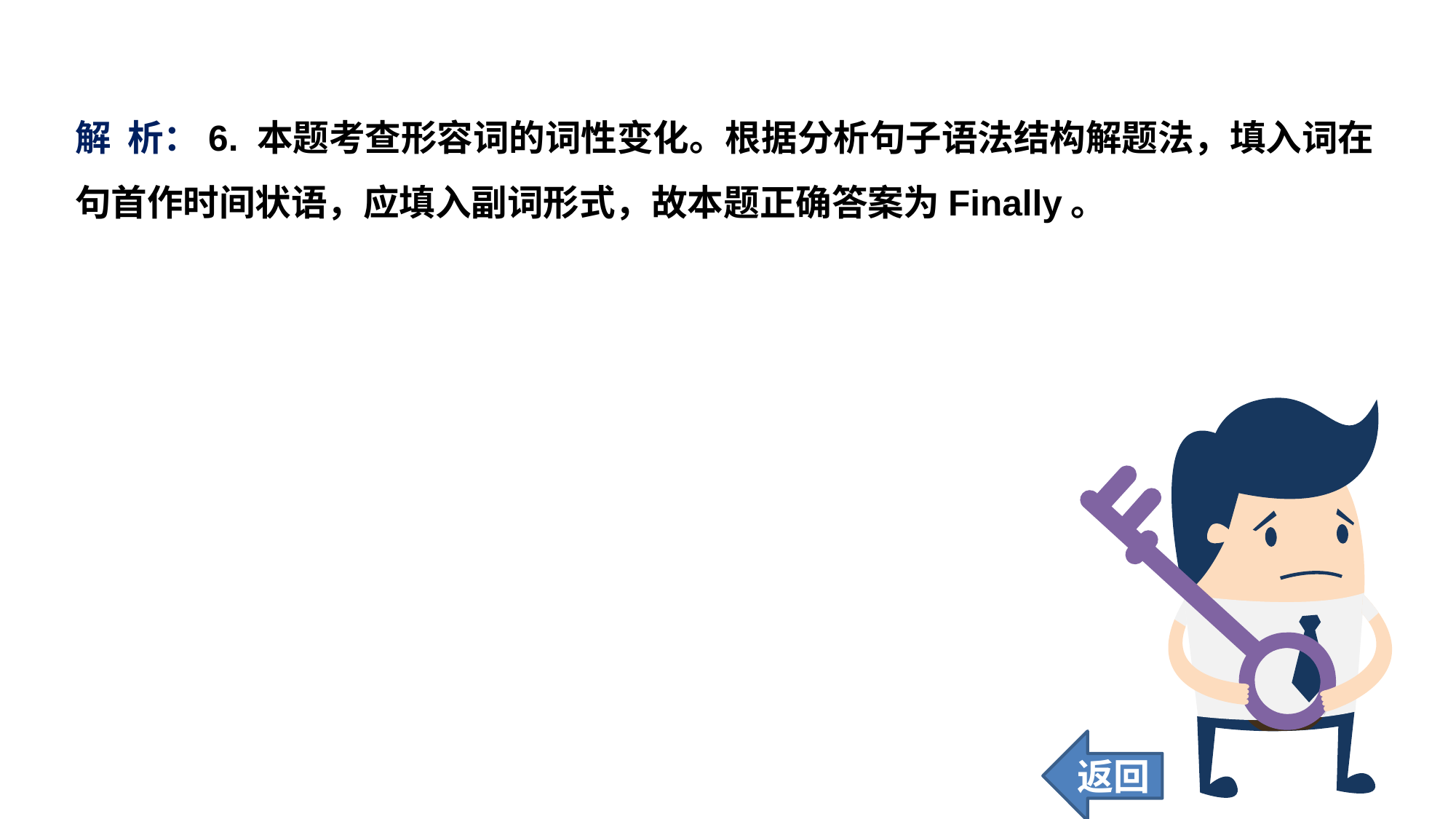

解  析：6. 本题考查形容词的词性变化。根据分析句子语法结构解题法，填入词在句首作时间状语，应填入副词形式，故本题正确答案为Finally。

返回
153